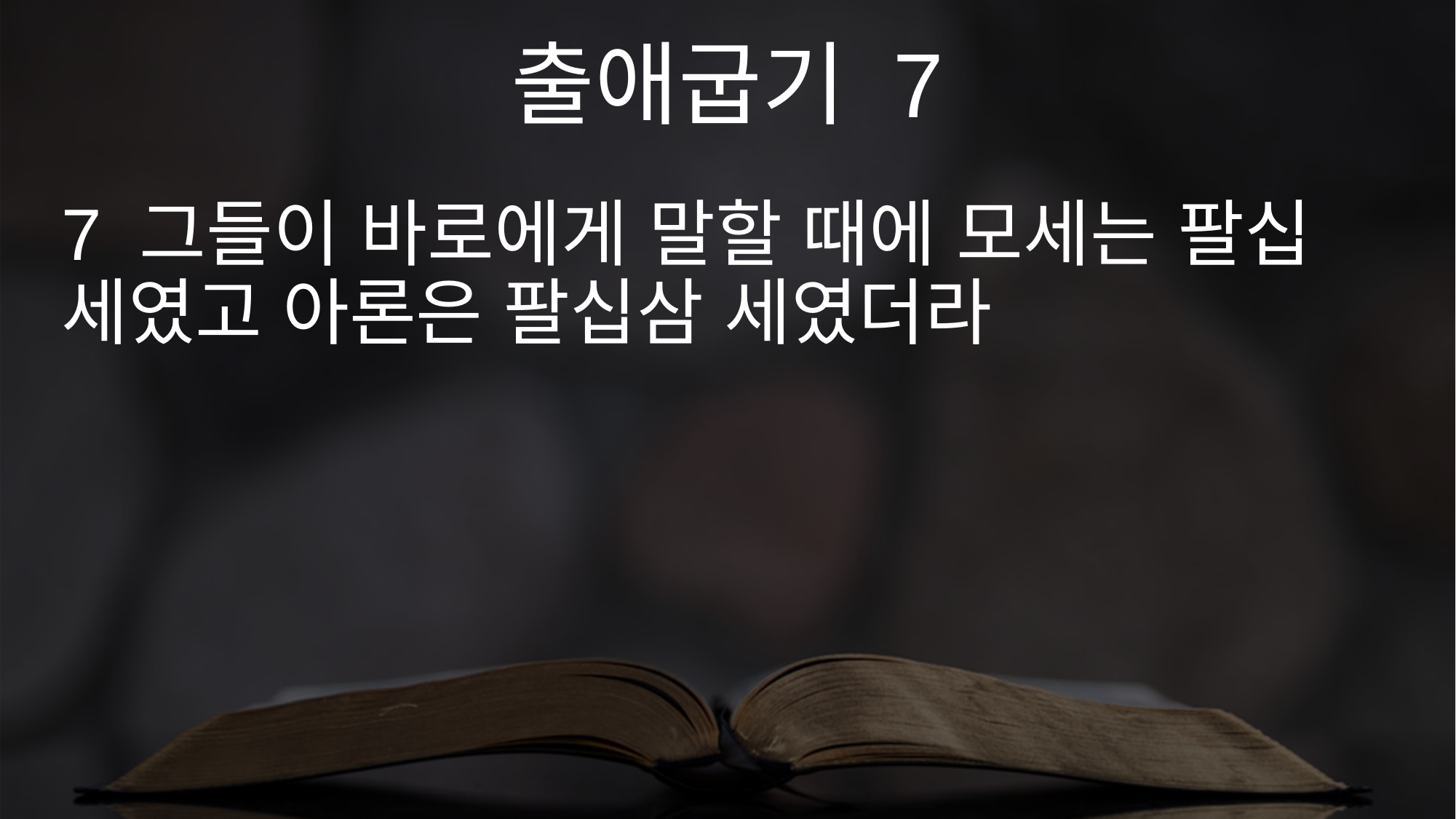

출애굽기 7
7 그들이 바로에게 말할 때에 모세는 팔십 세였고 아론은 팔십삼 세였더라